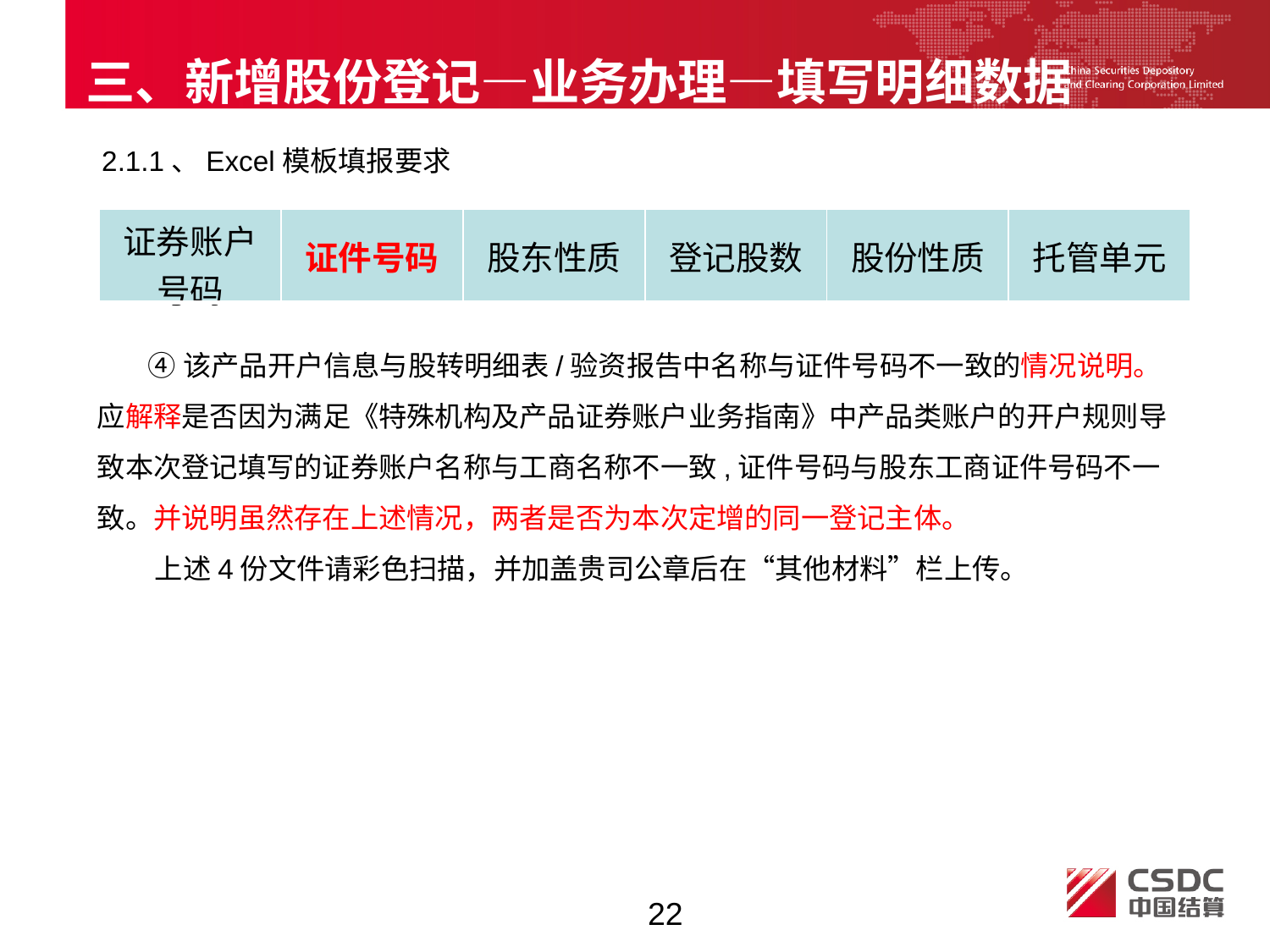

三、新增股份登记—业务办理—填写明细数据
2.1.1、Excel模板填报要求
| 证券账户号码 | 证件号码 | 股东性质 | 登记股数 | 股份性质 | 托管单元 |
| --- | --- | --- | --- | --- | --- |
        ④该产品开户信息与股转明细表/验资报告中名称与证件号码不一致的情况说明。应解释是否因为满足《特殊机构及产品证券账户业务指南》中产品类账户的开户规则导致本次登记填写的证券账户名称与工商名称不一致,证件号码与股东工商证件号码不一致。并说明虽然存在上述情况，两者是否为本次定增的同一登记主体。
        上述4份文件请彩色扫描，并加盖贵司公章后在“其他材料”栏上传。
22